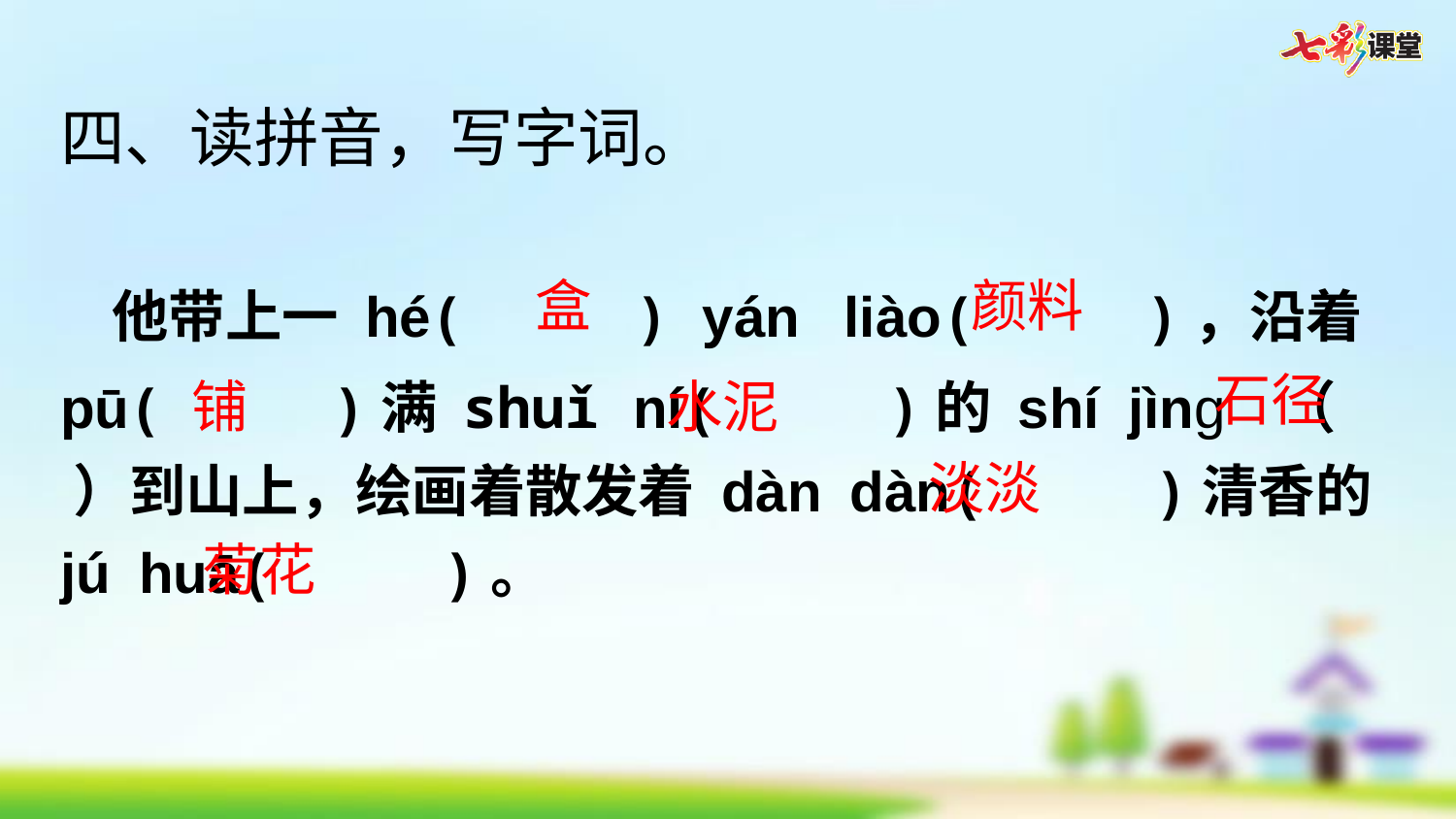

四、读拼音，写字词。

   他带上一 hé(     ) yán  liào(     )，沿着pū(     )满 shuǐ ní(     )的 shí jìng （     ）到山上，绘画着散发着 dàn dàn(     )清香的 jú huā(     )。
盒
颜料
石径
铺
水泥
淡淡
菊花